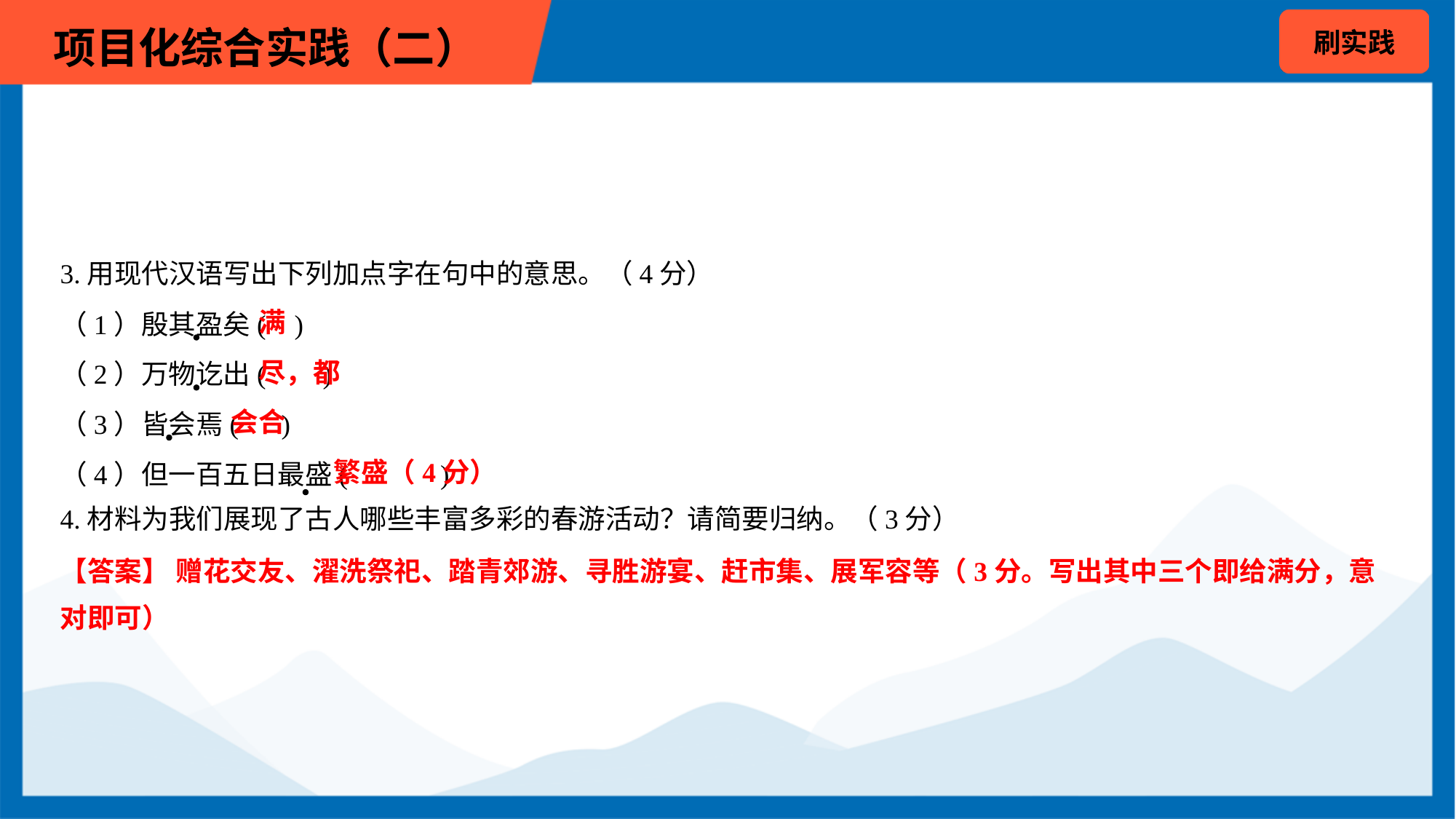

3.用现代汉语写出下列加点字在句中的意思。（4分）
（1）殷其盈矣(    )
（2）万物讫出(        )
（3）皆会焉(      )
（4）但一百五日最盛(             )

满

尽，都

会合

繁盛（4分）
4.材料为我们展现了古人哪些丰富多彩的春游活动？请简要归纳。（3分）

【答案】 赠花交友、濯洗祭祀、踏青郊游、寻胜游宴、赶市集、展军容等（3分。写出其中三个即给满分，意
对即可）